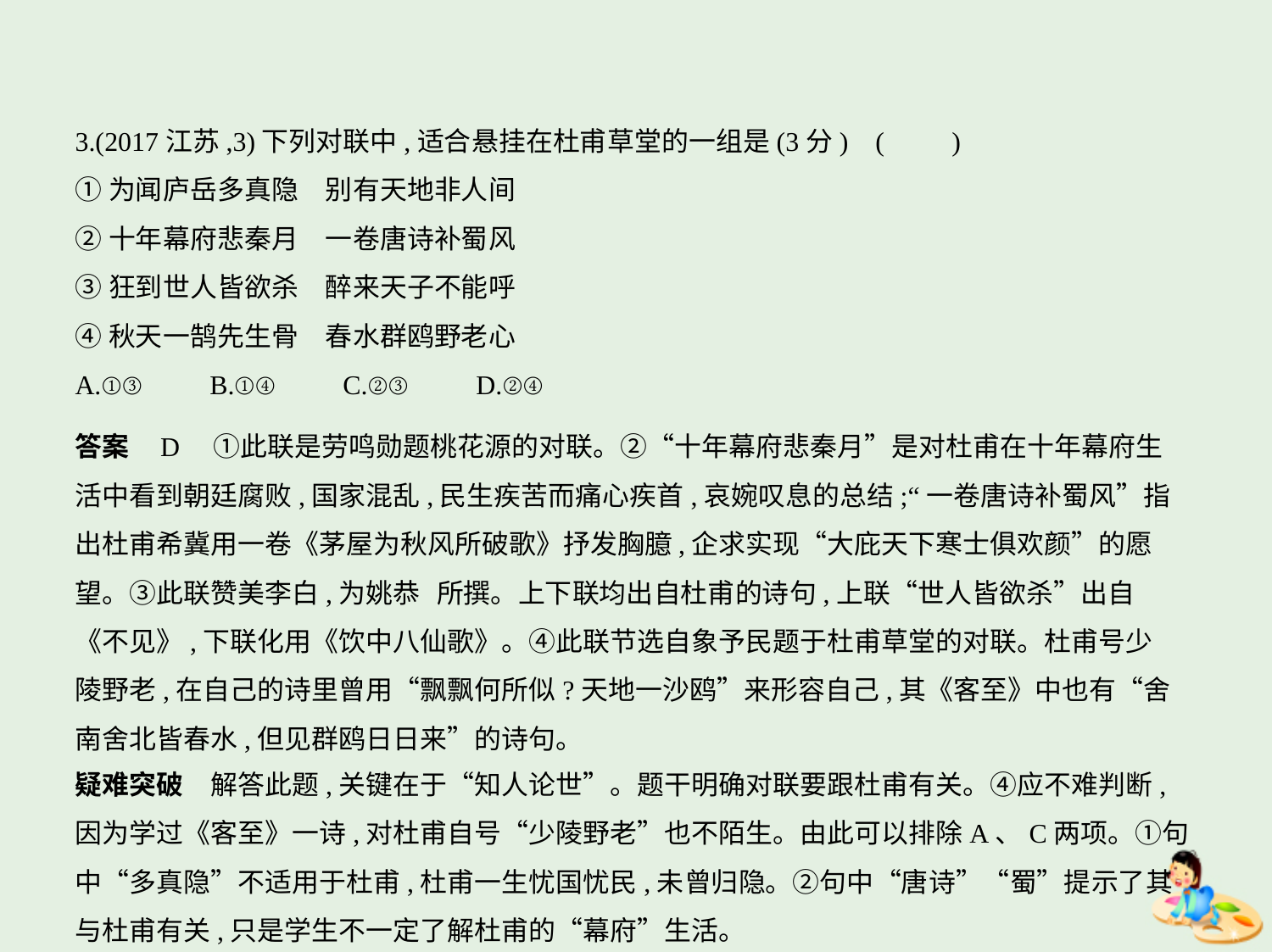

3.(2017江苏,3)下列对联中,适合悬挂在杜甫草堂的一组是(3分) (　　)
①为闻庐岳多真隐　别有天地非人间
②十年幕府悲秦月　一卷唐诗补蜀风
③狂到世人皆欲杀　醉来天子不能呼
④秋天一鹄先生骨　春水群鸥野老心
A.①③　　B.①④　　C.②③　　D.②④
答案    D　①此联是劳鸣勋题桃花源的对联。②“十年幕府悲秦月”是对杜甫在十年幕府生
活中看到朝廷腐败,国家混乱,民生疾苦而痛心疾首,哀婉叹息的总结;“一卷唐诗补蜀风”指
出杜甫希冀用一卷《茅屋为秋风所破歌》抒发胸臆,企求实现“大庇天下寒士俱欢颜”的愿
望。③此联赞美李白,为姚恭 所撰。上下联均出自杜甫的诗句,上联“世人皆欲杀”出自
《不见》,下联化用《饮中八仙歌》。④此联节选自象予民题于杜甫草堂的对联。杜甫号少
陵野老,在自己的诗里曾用“飘飘何所似?天地一沙鸥”来形容自己,其《客至》中也有“舍
南舍北皆春水,但见群鸥日日来”的诗句。
疑难突破　解答此题,关键在于“知人论世”。题干明确对联要跟杜甫有关。④应不难判断,
因为学过《客至》一诗,对杜甫自号“少陵野老”也不陌生。由此可以排除A、C两项。①句
中“多真隐”不适用于杜甫,杜甫一生忧国忧民,未曾归隐。②句中“唐诗”“蜀”提示了其
与杜甫有关,只是学生不一定了解杜甫的“幕府”生活。